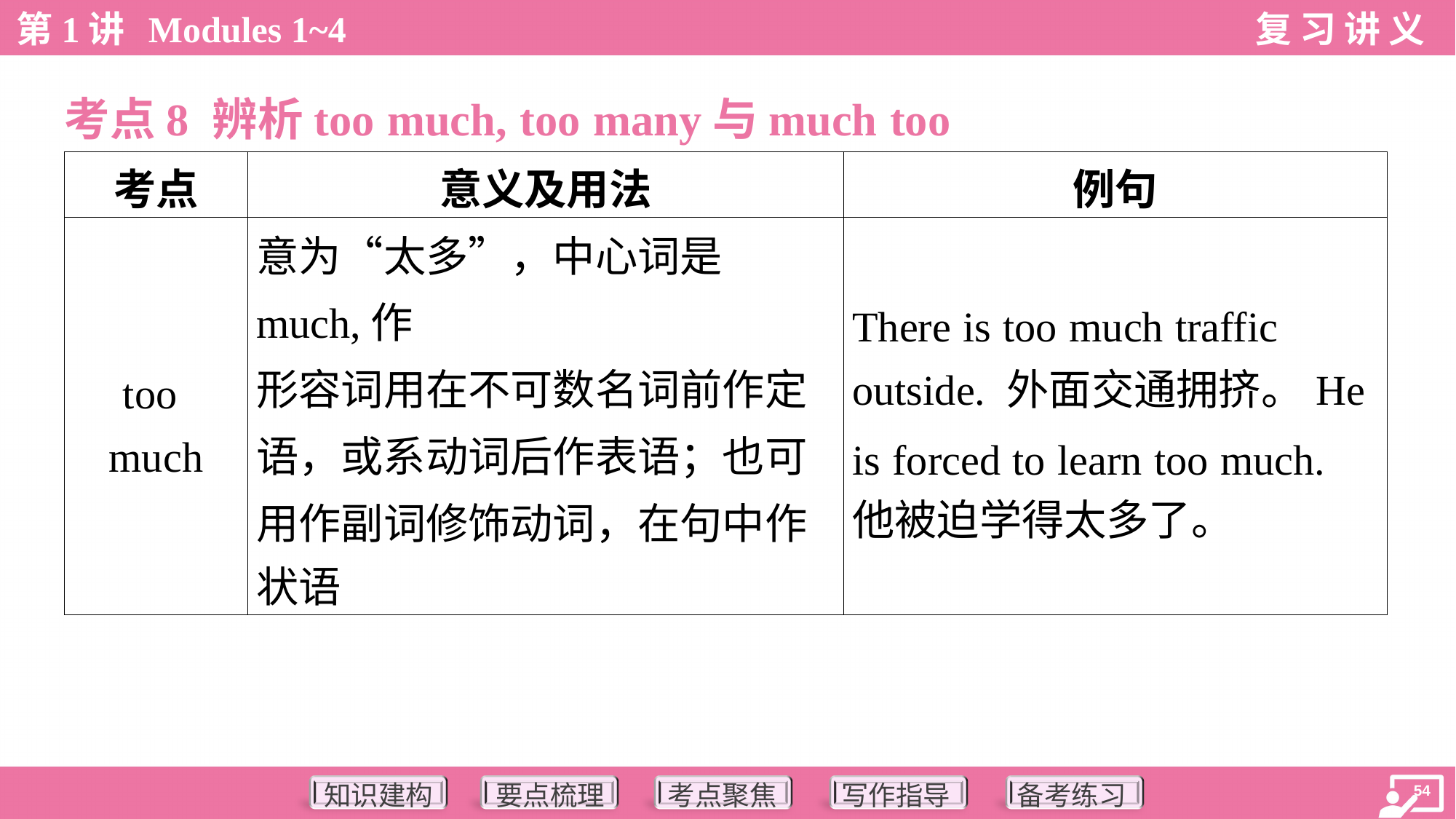

考点8 辨析too much, too many与much too
| 考点 | 意义及用法 | 例句 |
| --- | --- | --- |
| too much | 意为“太多”，中心词是much,作 形容词用在不可数名词前作定 语，或系动词后作表语；也可 用作副词修饰动词，在句中作 状语 | There is too much traffic outside. 外面交通拥挤。He is forced to learn too much. 他被迫学得太多了。 |